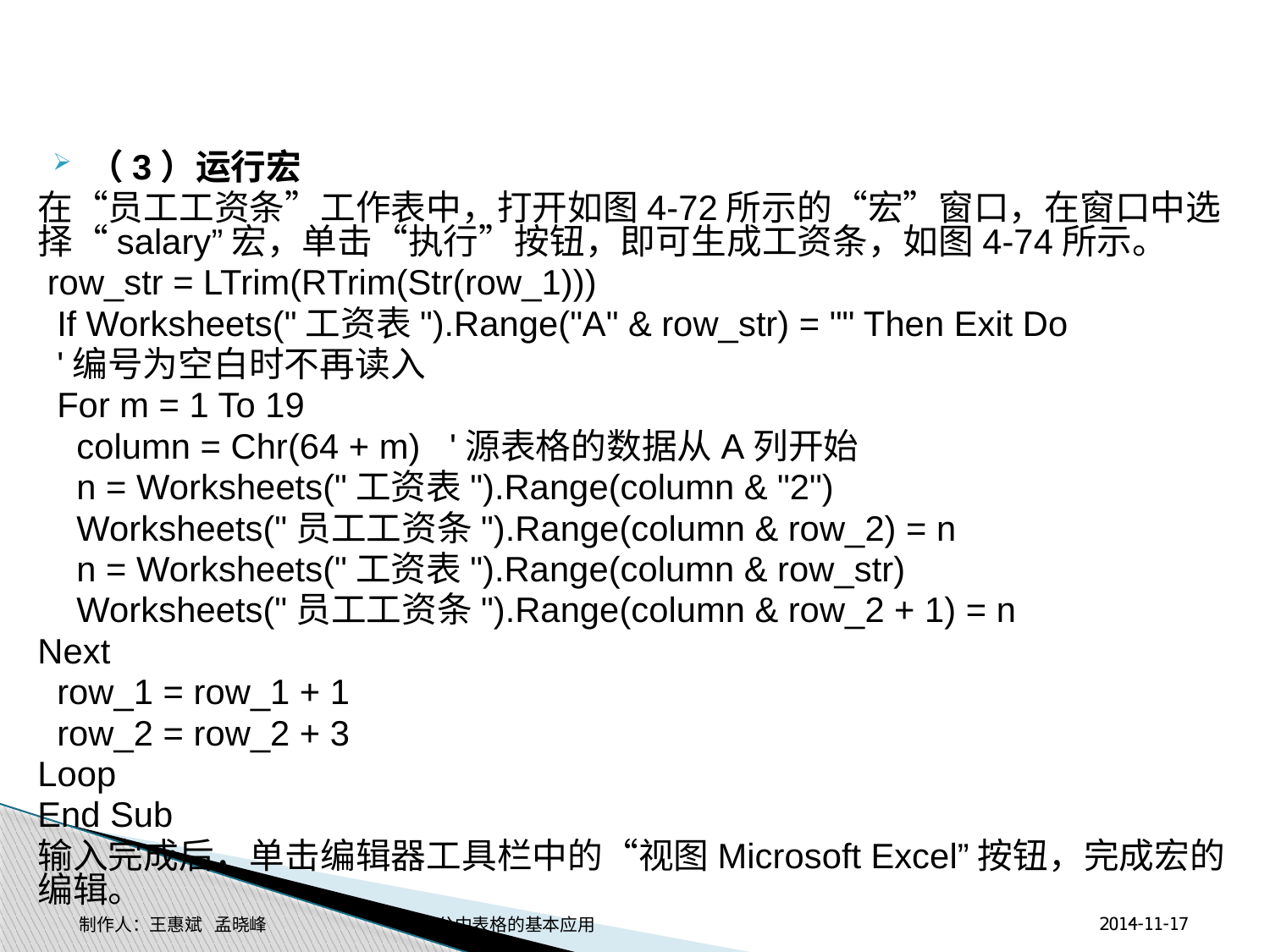

#
（3）运行宏
在“员工工资条”工作表中，打开如图4-72所示的“宏”窗口，在窗口中选择“salary”宏，单击“执行”按钮，即可生成工资条，如图4-74所示。
 row_str = LTrim(RTrim(Str(row_1)))
  If Worksheets("工资表").Range("A" & row_str) = "" Then Exit Do
  '编号为空白时不再读入
  For m = 1 To 19
    column = Chr(64 + m)   '源表格的数据从A列开始
    n = Worksheets("工资表").Range(column & "2")
    Worksheets("员工工资条").Range(column & row_2) = n
    n = Worksheets("工资表").Range(column & row_str)
    Worksheets("员工工资条").Range(column & row_2 + 1) = n
Next
  row_1 = row_1 + 1
  row_2 = row_2 + 3
Loop
End Sub
输入完成后，单击编辑器工具栏中的“视图Microsoft Excel”按钮，完成宏的编辑。
2014-11-17
制作人：王惠斌   孟晓峰                                      办公中表格的基本应用